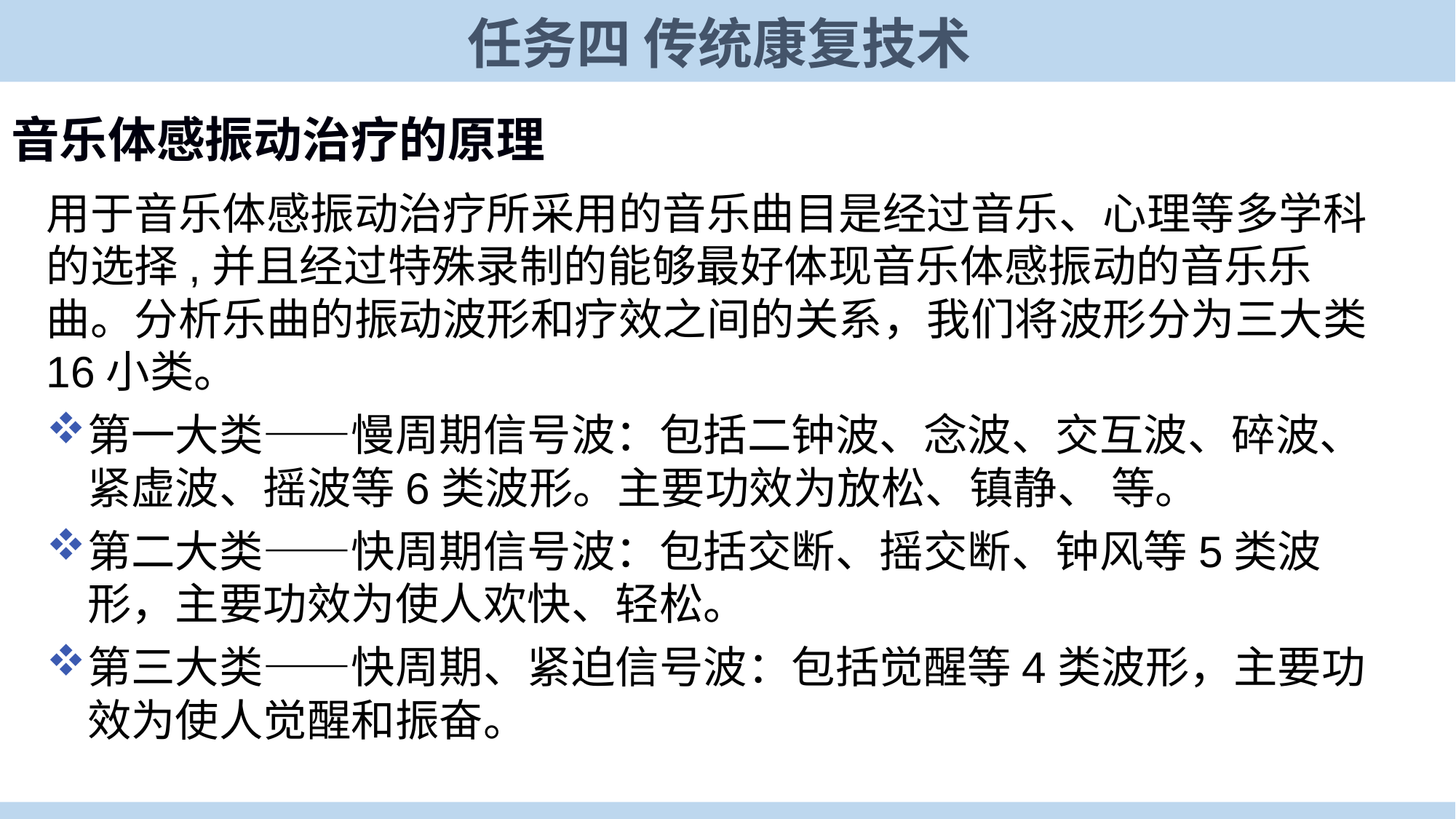

任务四 传统康复技术
音乐体感振动治疗的原理
用于音乐体感振动治疗所采用的音乐曲目是经过音乐、心理等多学科的选择,并且经过特殊录制的能够最好体现音乐体感振动的音乐乐曲。分析乐曲的振动波形和疗效之间的关系，我们将波形分为三大类16小类。
第一大类——慢周期信号波：包括二钟波、念波、交互波、碎波、紧虚波、摇波等6类波形。主要功效为放松、镇静、 等。
第二大类——快周期信号波：包括交断、摇交断、钟风等5类波形，主要功效为使人欢快、轻松。
第三大类——快周期、紧迫信号波：包括觉醒等4类波形，主要功效为使人觉醒和振奋。